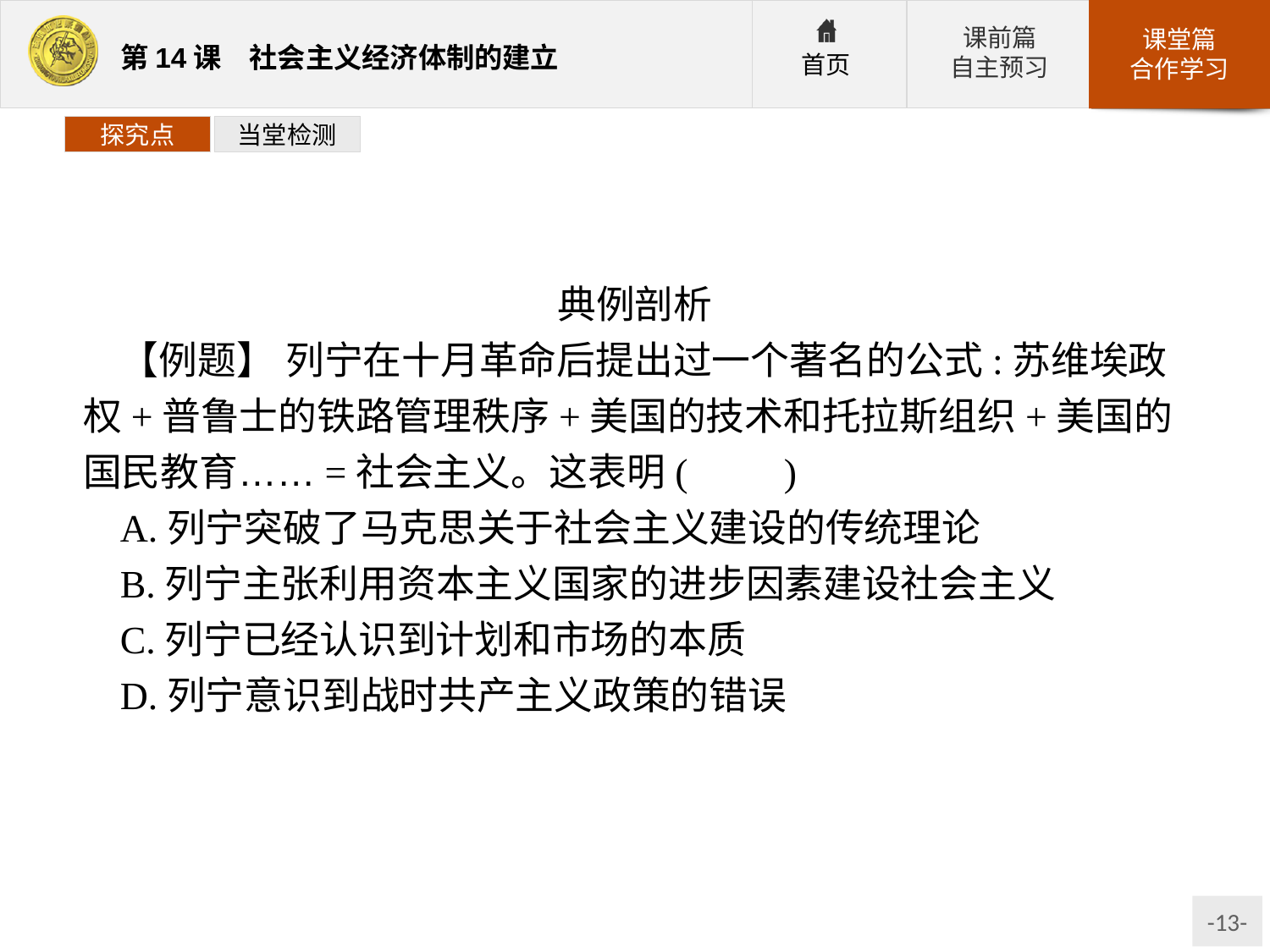

探究点
当堂检测
典例剖析
【例题】 列宁在十月革命后提出过一个著名的公式:苏维埃政权+普鲁士的铁路管理秩序+美国的技术和托拉斯组织+美国的国民教育……=社会主义。这表明(　　)
A.列宁突破了马克思关于社会主义建设的传统理论
B.列宁主张利用资本主义国家的进步因素建设社会主义
C.列宁已经认识到计划和市场的本质
D.列宁意识到战时共产主义政策的错误